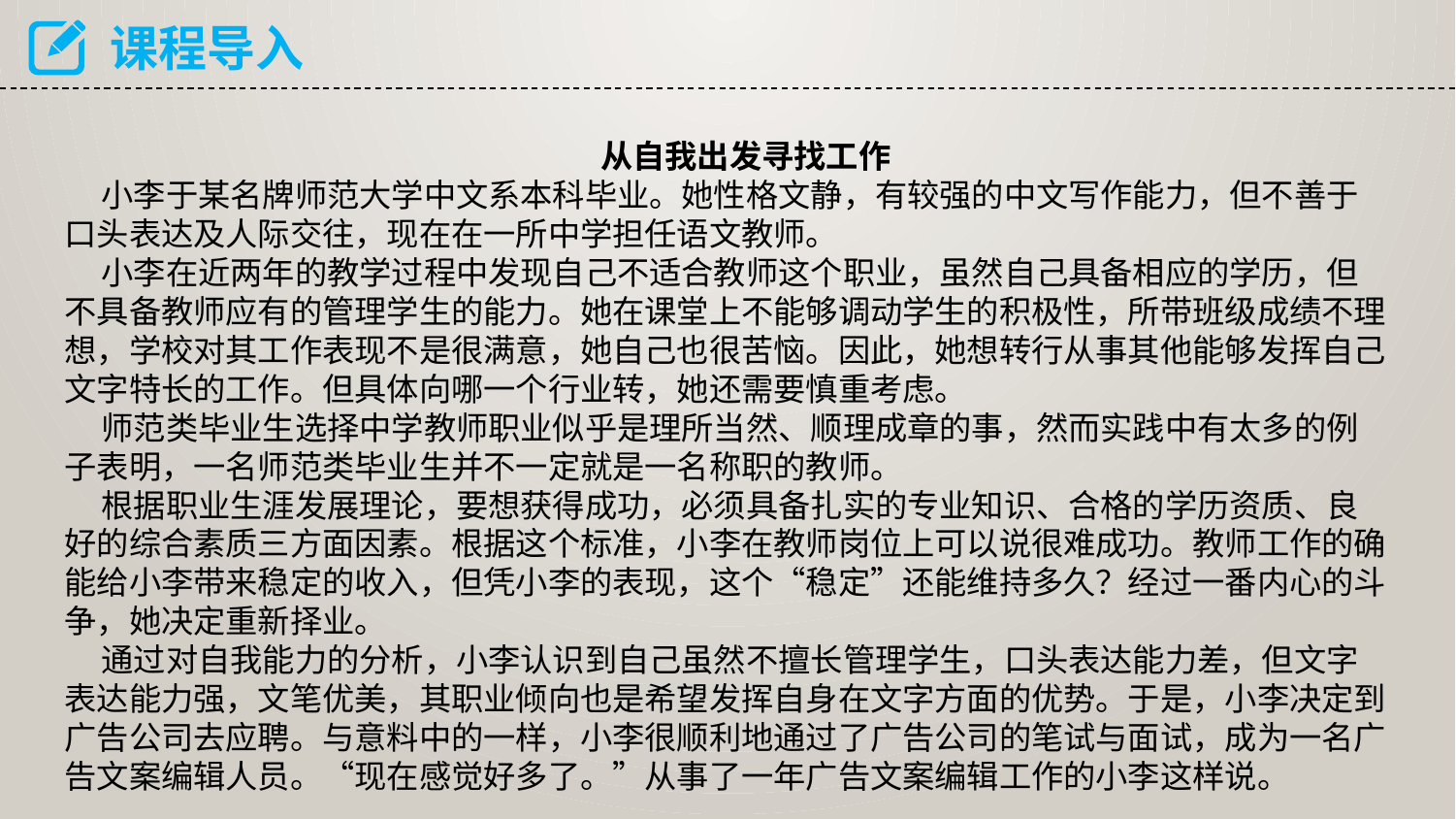

课程导入

    从自我出发寻找工作
    小李于某名牌师范大学中文系本科毕业。她性格文静，有较强的中文写作能力，但不善于口头表达及人际交往，现在在一所中学担任语文教师。
    小李在近两年的教学过程中发现自己不适合教师这个职业，虽然自己具备相应的学历，但不具备教师应有的管理学生的能力。她在课堂上不能够调动学生的积极性，所带班级成绩不理想，学校对其工作表现不是很满意，她自己也很苦恼。因此，她想转行从事其他能够发挥自己文字特长的工作。但具体向哪一个行业转，她还需要慎重考虑。
    师范类毕业生选择中学教师职业似乎是理所当然、顺理成章的事，然而实践中有太多的例子表明，一名师范类毕业生并不一定就是一名称职的教师。
    根据职业生涯发展理论，要想获得成功，必须具备扎实的专业知识、合格的学历资质、良好的综合素质三方面因素。根据这个标准，小李在教师岗位上可以说很难成功。教师工作的确能给小李带来稳定的收入，但凭小李的表现，这个“稳定”还能维持多久？经过一番内心的斗争，她决定重新择业。
    通过对自我能力的分析，小李认识到自己虽然不擅长管理学生，口头表达能力差，但文字表达能力强，文笔优美，其职业倾向也是希望发挥自身在文字方面的优势。于是，小李决定到广告公司去应聘。与意料中的一样，小李很顺利地通过了广告公司的笔试与面试，成为一名广告文案编辑人员。“现在感觉好多了。”从事了一年广告文案编辑工作的小李这样说。
4